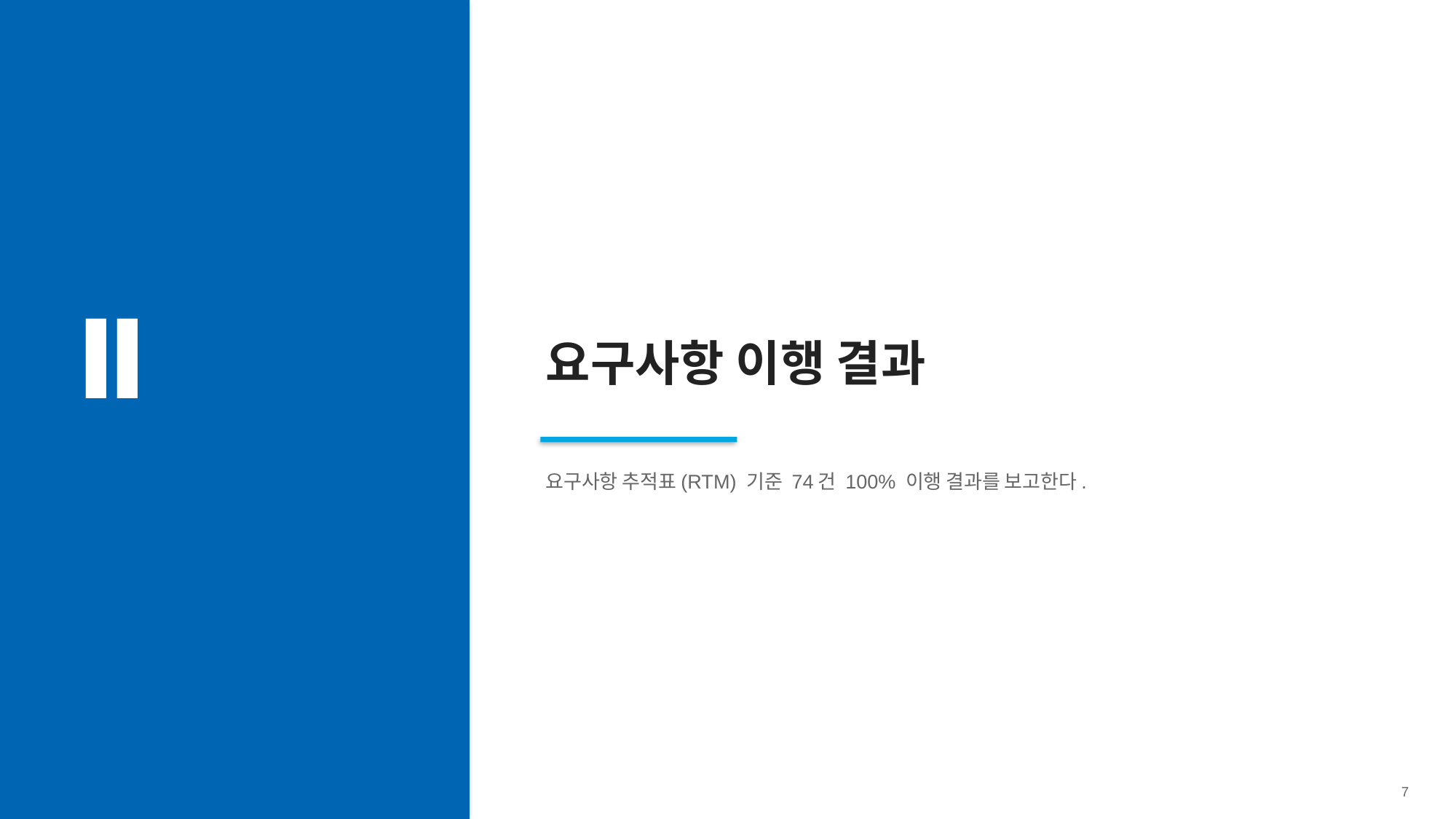

Ⅱ
요구사항 이행 결과

요구사항 추적표(RTM) 기준 74건 100% 이행 결과를 보고한다.
7